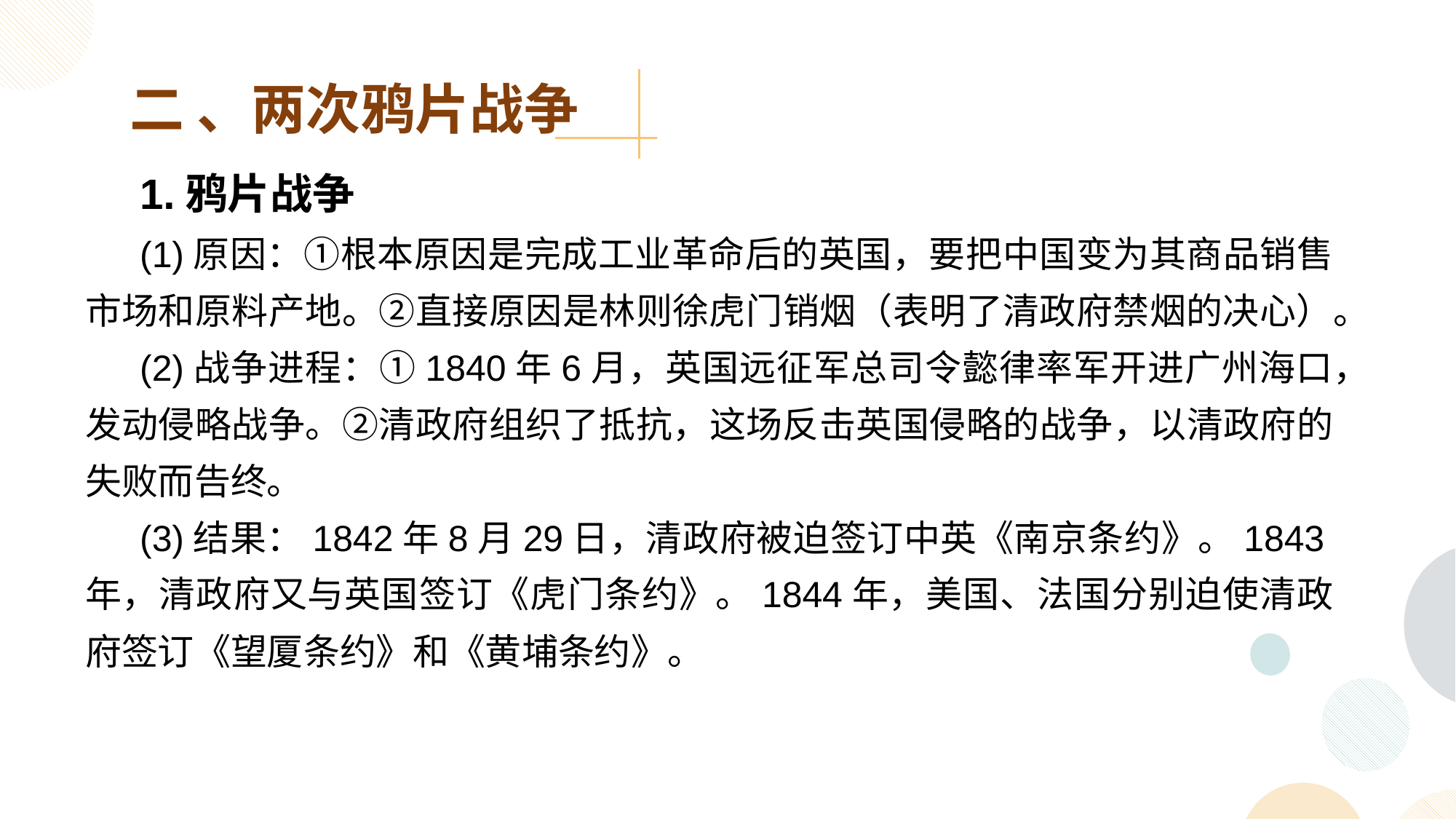

二 、两次鸦片战争
1.鸦片战争
(1)原因：①根本原因是完成工业革命后的英国，要把中国变为其商品销售市场和原料产地。②直接原因是林则徐虎门销烟（表明了清政府禁烟的决心）。
(2)战争进程：①1840年6月，英国远征军总司令懿律率军开进广州海口，发动侵略战争。②清政府组织了抵抗，这场反击英国侵略的战争，以清政府的失败而告终。
(3)结果：1842年8月29日，清政府被迫签订中英《南京条约》。1843年，清政府又与英国签订《虎门条约》。1844年，美国、法国分别迫使清政府签订《望厦条约》和《黄埔条约》。